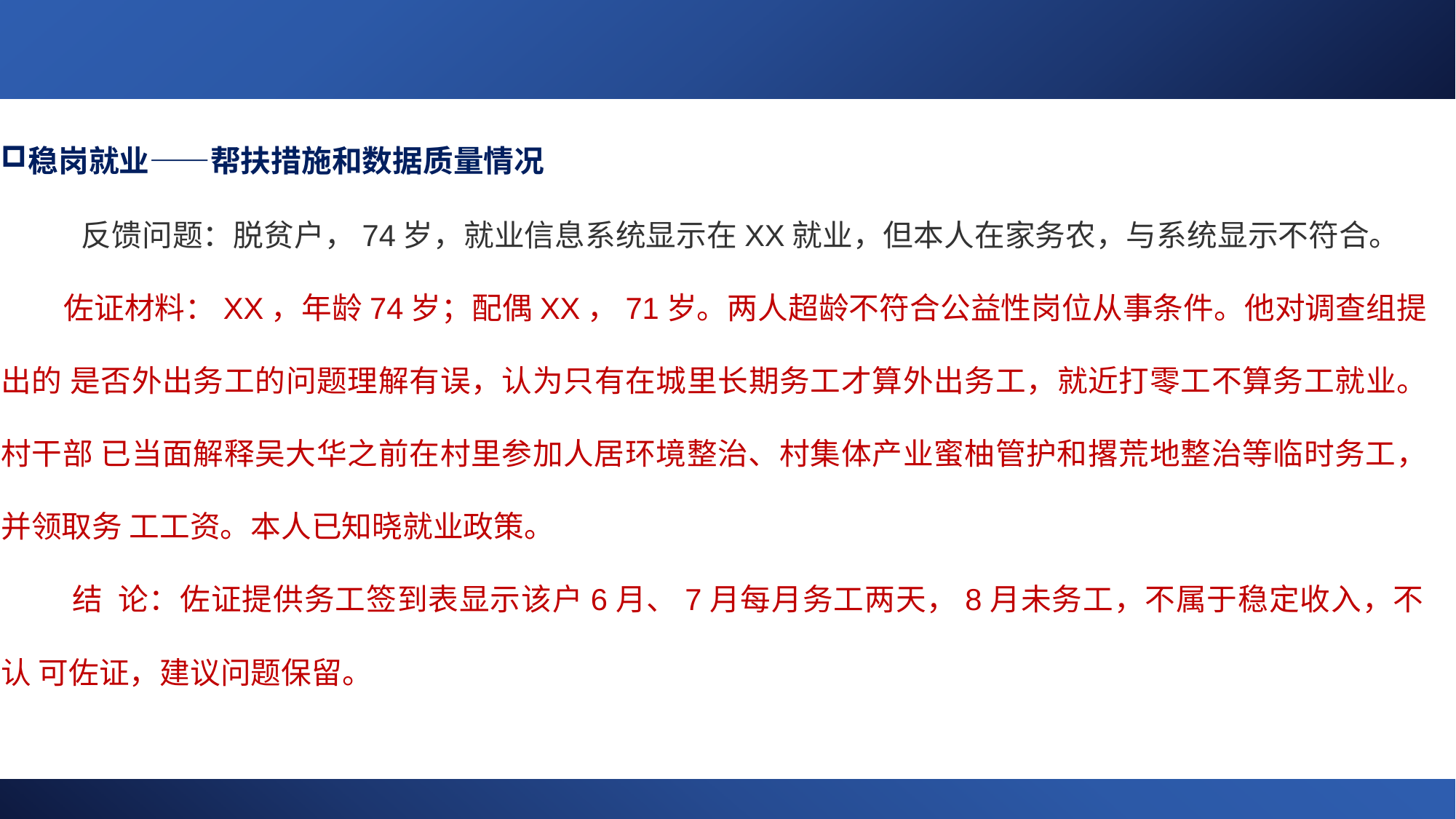

稳岗就业——帮扶措施和数据质量情况

反馈问题：脱贫户，74岁，就业信息系统显示在XX就业，但本人在家务农，与系统显示不符合。
佐证材料：XX，年龄74岁；配偶XX，71岁。两人超龄不符合公益性岗位从事条件。他对调查组提出的 是否外出务工的问题理解有误，认为只有在城里长期务工才算外出务工，就近打零工不算务工就业。村干部 已当面解释吴大华之前在村里参加人居环境整治、村集体产业蜜柚管护和撂荒地整治等临时务工，并领取务 工工资。本人已知晓就业政策。
结 论：佐证提供务工签到表显示该户6月、7月每月务工两天，8月未务工，不属于稳定收入，不认 可佐证，建议问题保留。